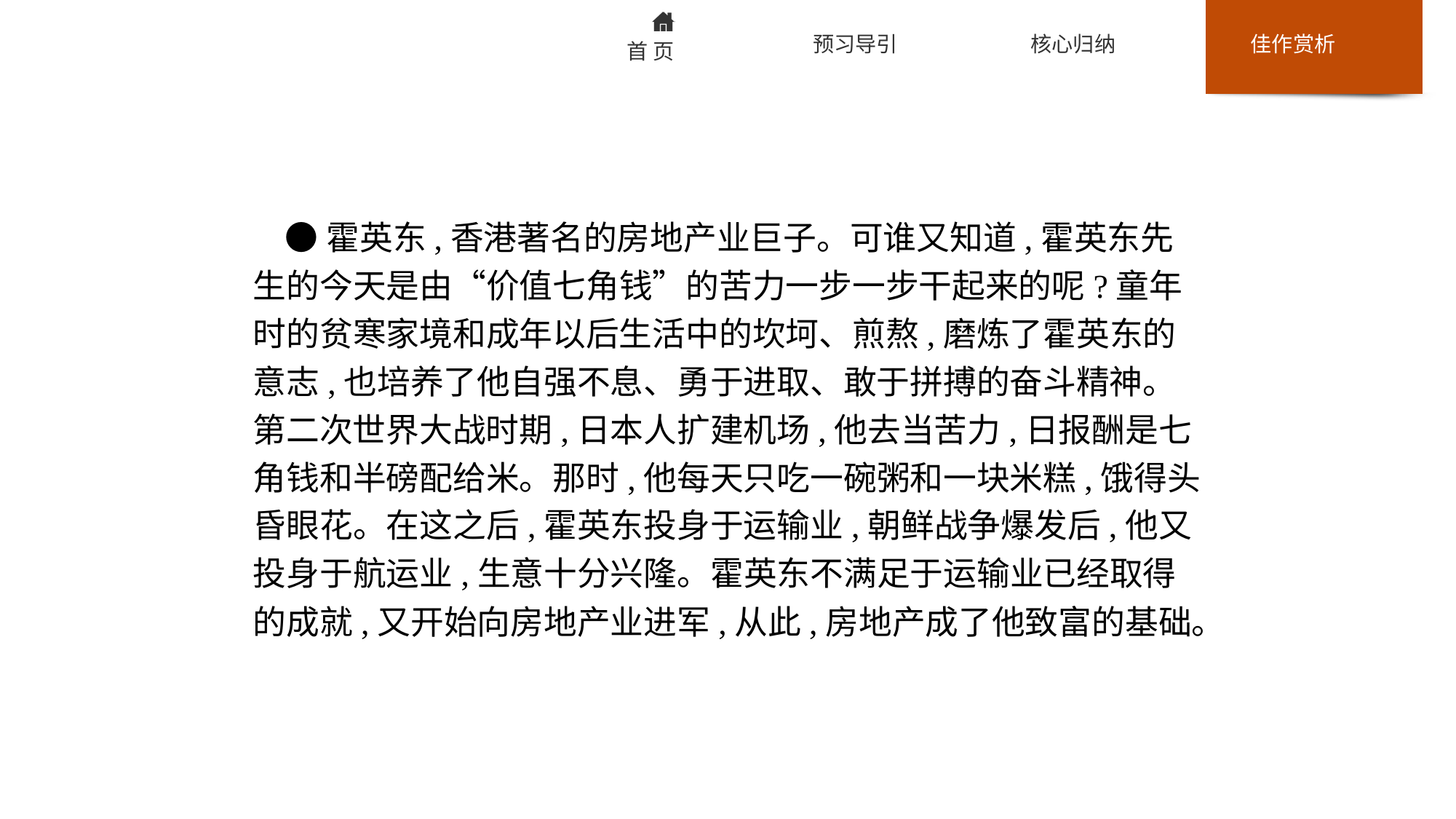

●霍英东,香港著名的房地产业巨子。可谁又知道,霍英东先生的今天是由“价值七角钱”的苦力一步一步干起来的呢?童年时的贫寒家境和成年以后生活中的坎坷、煎熬,磨炼了霍英东的意志,也培养了他自强不息、勇于进取、敢于拼搏的奋斗精神。第二次世界大战时期,日本人扩建机场,他去当苦力,日报酬是七角钱和半磅配给米。那时,他每天只吃一碗粥和一块米糕,饿得头昏眼花。在这之后,霍英东投身于运输业,朝鲜战争爆发后,他又投身于航运业,生意十分兴隆。霍英东不满足于运输业已经取得的成就,又开始向房地产业进军,从此,房地产成了他致富的基础。